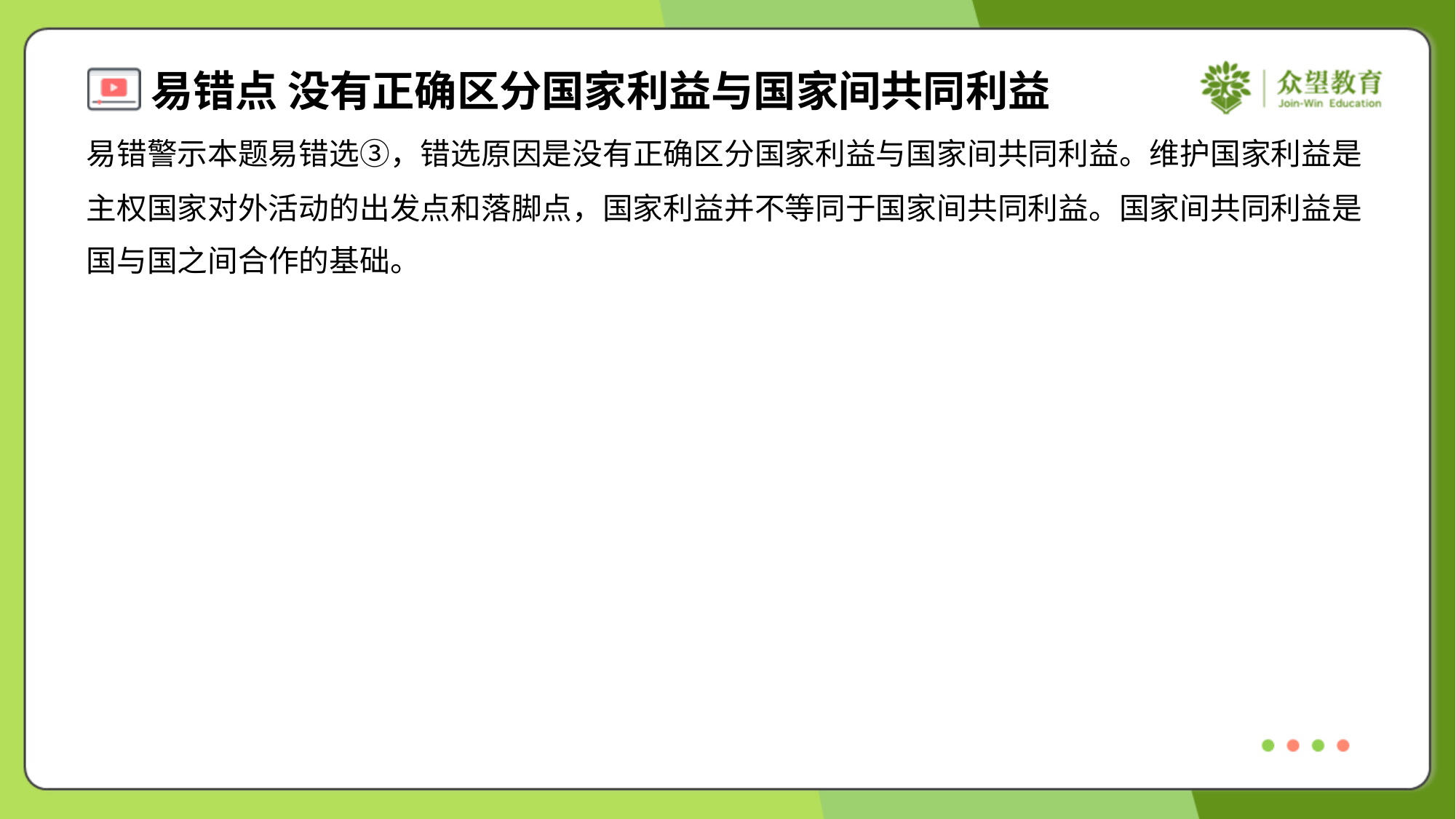

易错警示本题易错选③，错选原因是没有正确区分国家利益与国家间共同利益。维护国家利益是
主权国家对外活动的出发点和落脚点，国家利益并不等同于国家间共同利益。国家间共同利益是
国与国之间合作的基础。